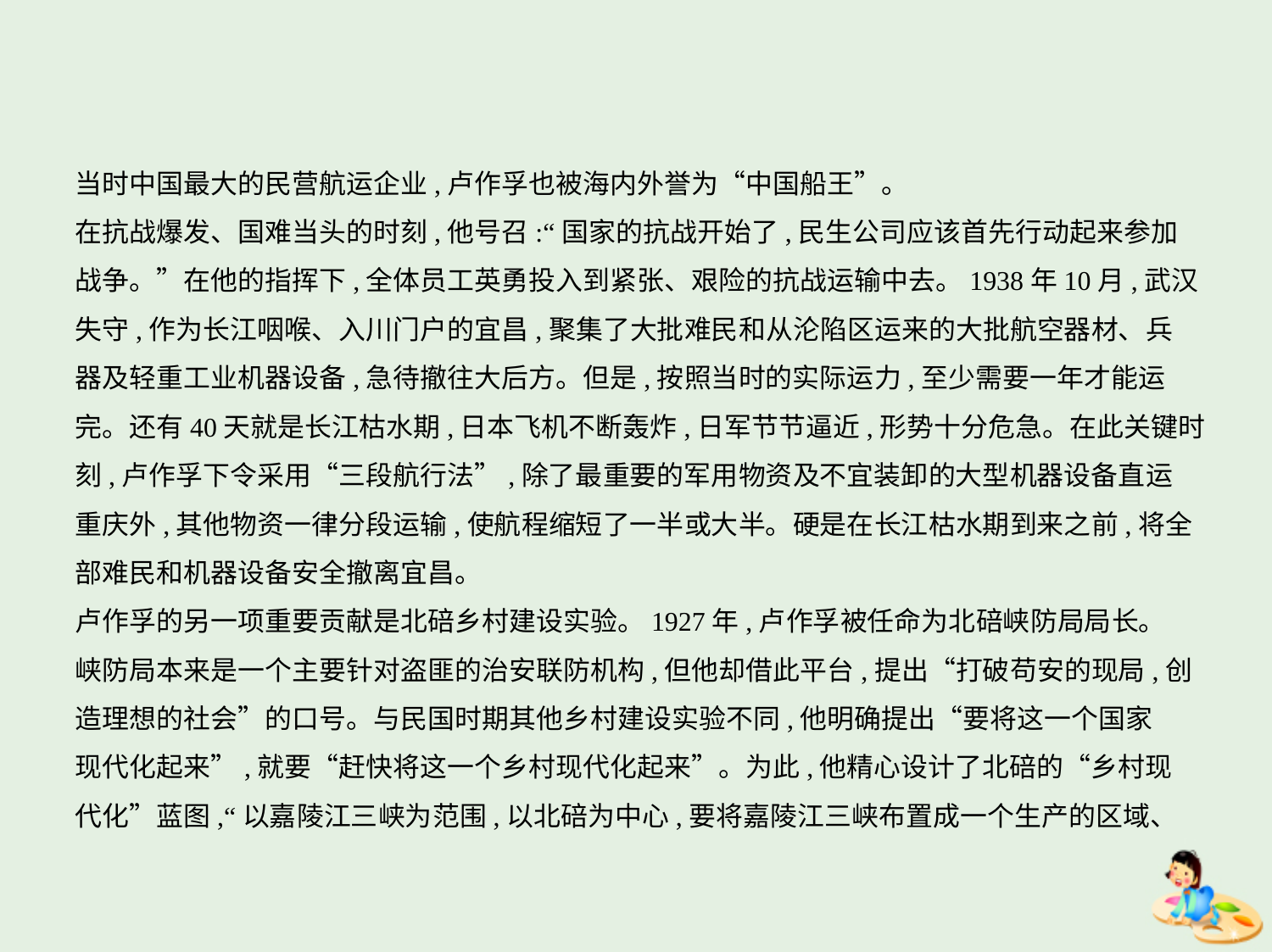

当时中国最大的民营航运企业,卢作孚也被海内外誉为“中国船王”。
在抗战爆发、国难当头的时刻,他号召:“国家的抗战开始了,民生公司应该首先行动起来参加
战争。”在他的指挥下,全体员工英勇投入到紧张、艰险的抗战运输中去。1938年10月,武汉
失守,作为长江咽喉、入川门户的宜昌,聚集了大批难民和从沦陷区运来的大批航空器材、兵
器及轻重工业机器设备,急待撤往大后方。但是,按照当时的实际运力,至少需要一年才能运
完。还有40天就是长江枯水期,日本飞机不断轰炸,日军节节逼近,形势十分危急。在此关键时
刻,卢作孚下令采用“三段航行法”,除了最重要的军用物资及不宜装卸的大型机器设备直运
重庆外,其他物资一律分段运输,使航程缩短了一半或大半。硬是在长江枯水期到来之前,将全
部难民和机器设备安全撤离宜昌。
卢作孚的另一项重要贡献是北碚乡村建设实验。1927年,卢作孚被任命为北碚峡防局局长。
峡防局本来是一个主要针对盗匪的治安联防机构,但他却借此平台,提出“打破苟安的现局,创
造理想的社会”的口号。与民国时期其他乡村建设实验不同,他明确提出“要将这一个国家
现代化起来”,就要“赶快将这一个乡村现代化起来”。为此,他精心设计了北碚的“乡村现
代化”蓝图,“以嘉陵江三峡为范围,以北碚为中心,要将嘉陵江三峡布置成一个生产的区域、